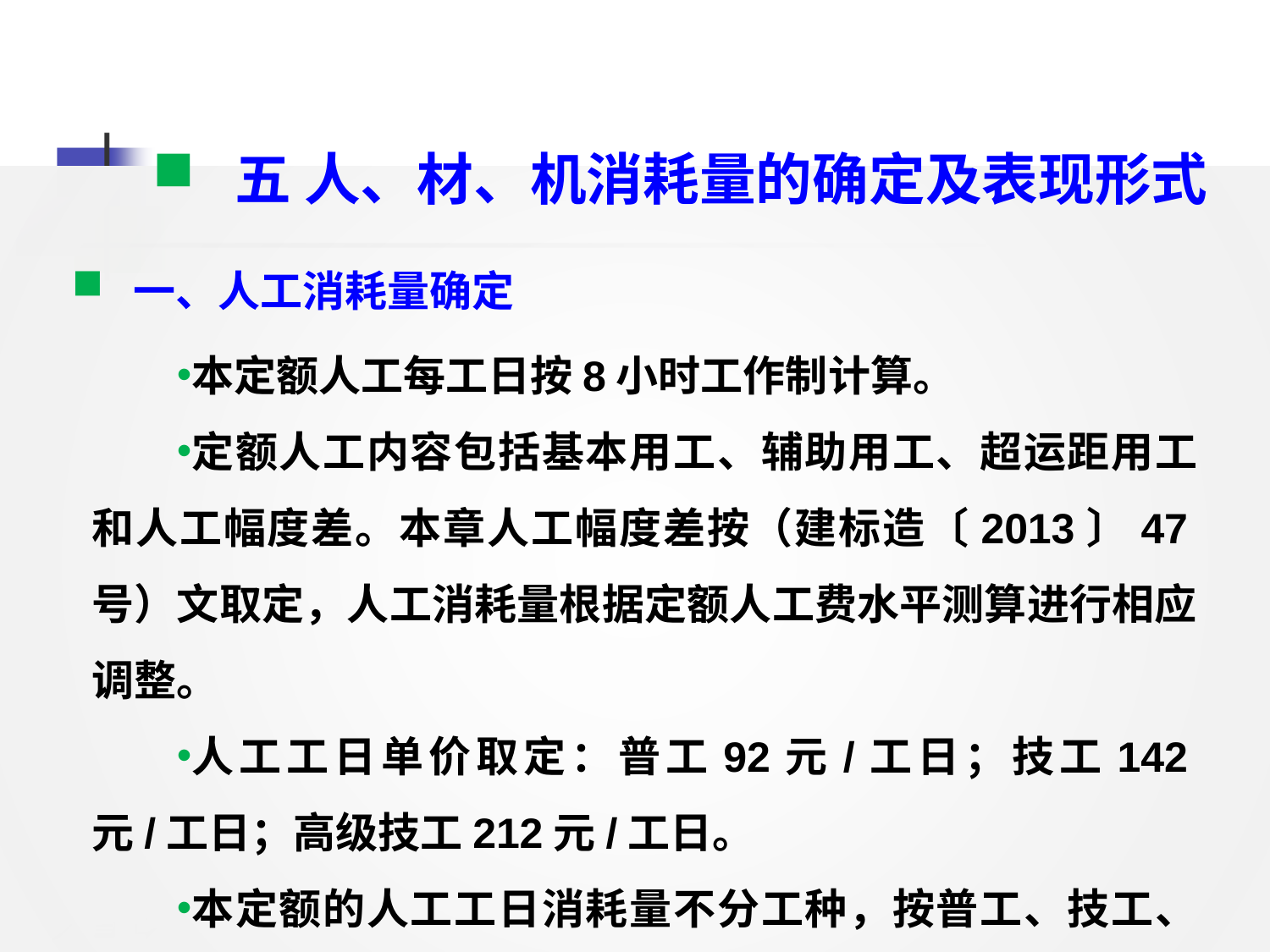

五 人、材、机消耗量的确定及表现形式
  一、人工消耗量确定
本定额人工每工日按8小时工作制计算。
定额人工内容包括基本用工、辅助用工、超运距用工和人工幅度差。本章人工幅度差按（建标造〔2013〕47号）文取定，人工消耗量根据定额人工费水平测算进行相应调整。
人工工日单价取定：普工92元/工日；技工142元/工日；高级技工212元/工日。
本定额的人工工日消耗量不分工种，按普工、技工、高级技工三个技术等级。